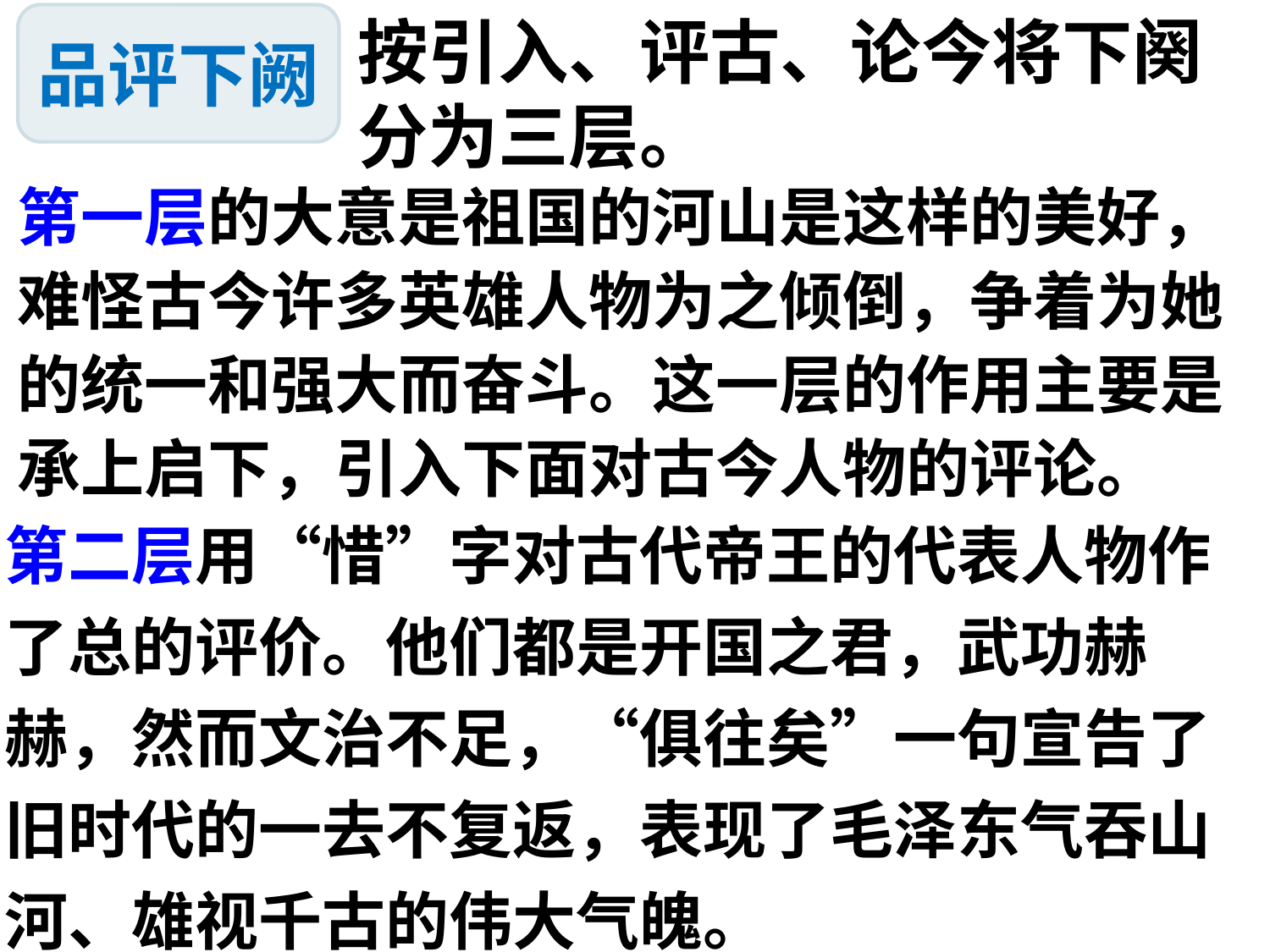

按引入、评古、论今将下阕分为三层。
品评下阙
第一层的大意是祖国的河山是这样的美好，难怪古今许多英雄人物为之倾倒，争着为她的统一和强大而奋斗。这一层的作用主要是承上启下，引入下面对古今人物的评论。
第二层用“惜”字对古代帝王的代表人物作了总的评价。他们都是开国之君，武功赫赫，然而文治不足，“俱往矣”一句宣告了旧时代的一去不复返，表现了毛泽东气吞山河、雄视千古的伟大气魄。